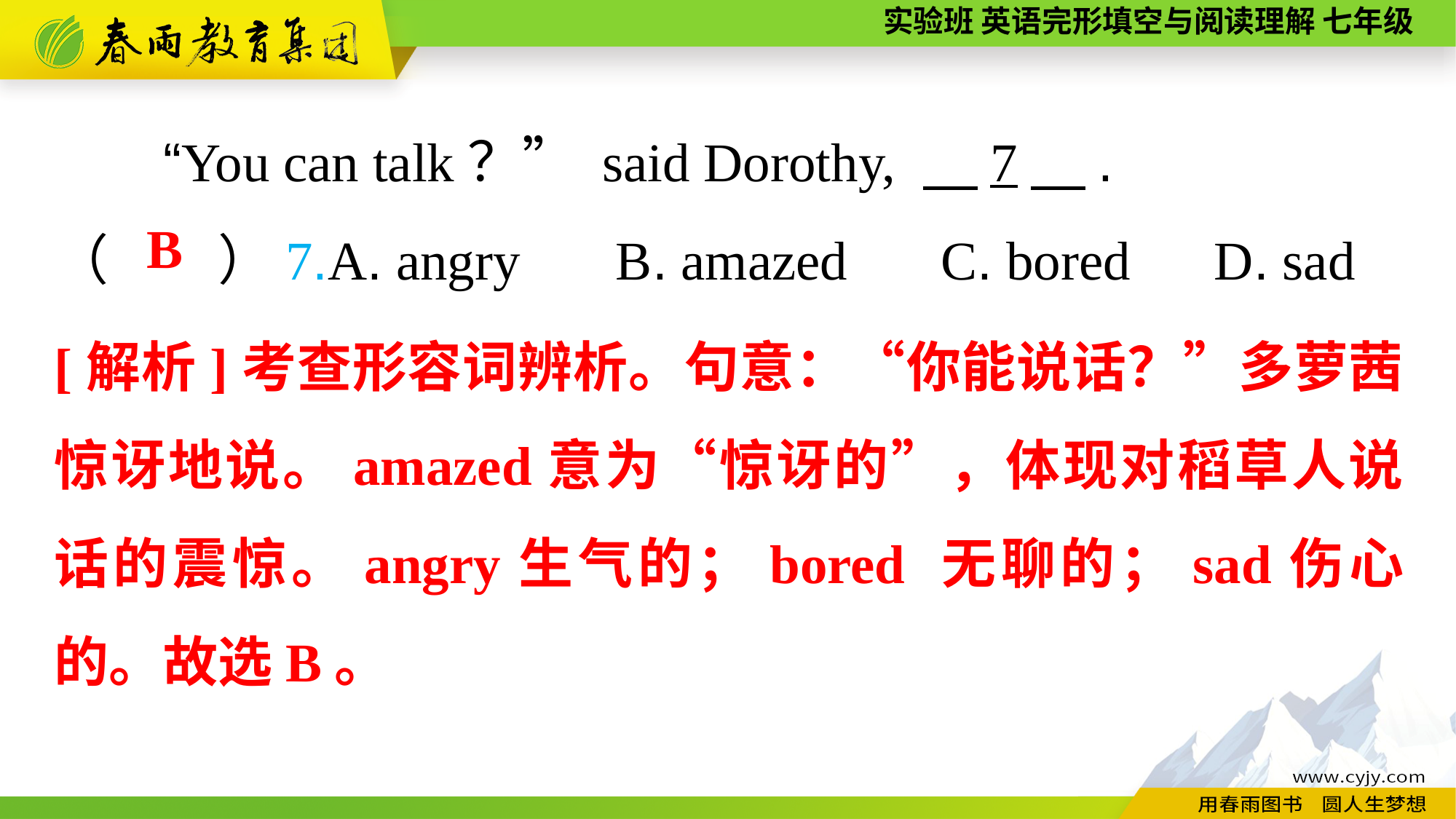

“You can talk？” said Dorothy, 　7　.
（　　）7.A. angry       B. amazed	 C. bored	     D. sad
B
[解析]考查形容词辨析。句意：“你能说话？”多萝茜惊讶地说。amazed意为“惊讶的”，体现对稻草人说话的震惊。angry生气的；bored 无聊的；sad伤心的。故选B。